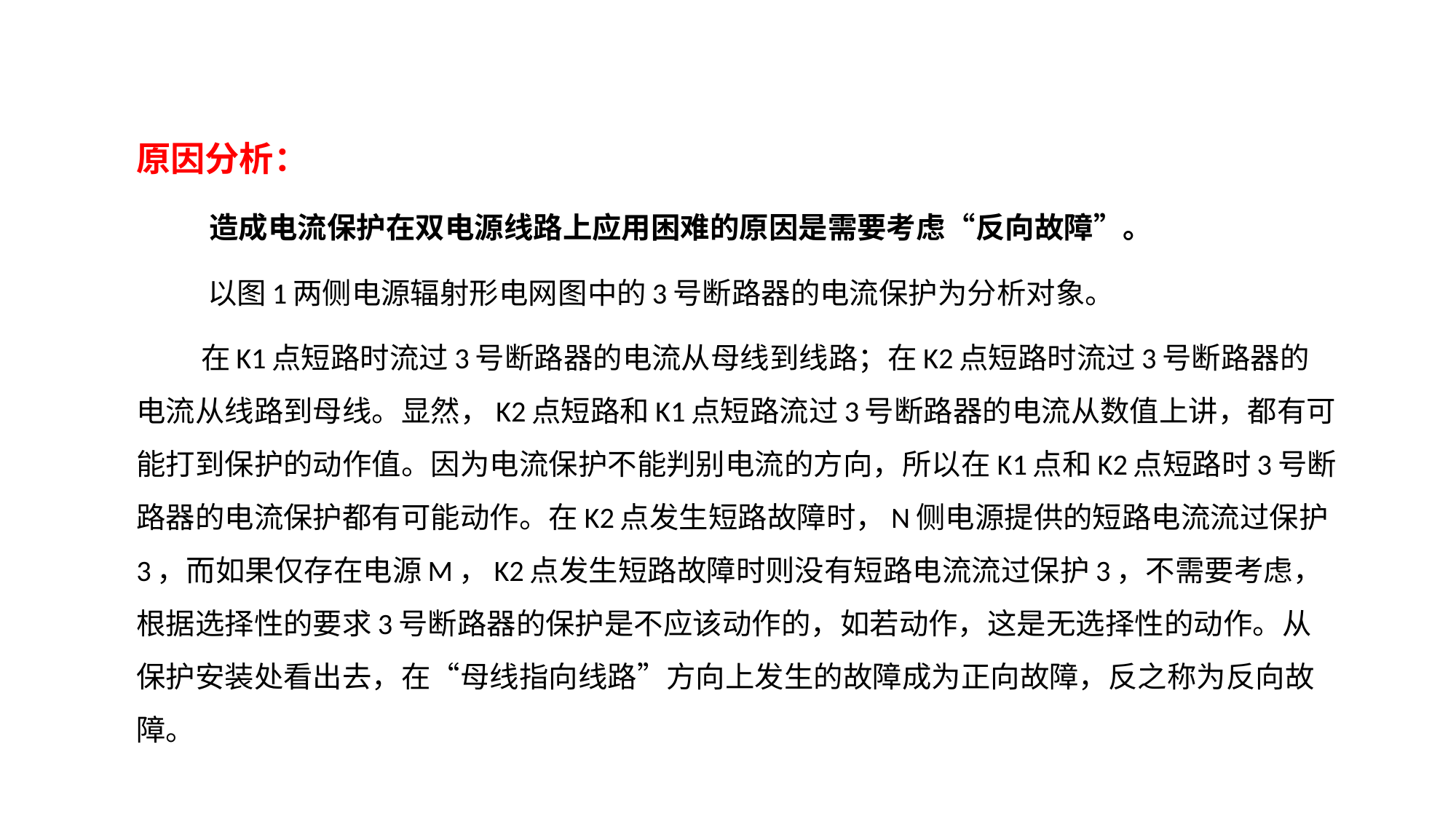

原因分析：
          造成电流保护在双电源线路上应用困难的原因是需要考虑“反向故障”。
          以图1两侧电源辐射形电网图中的3号断路器的电流保护为分析对象。
         在K1点短路时流过3号断路器的电流从母线到线路；在K2点短路时流过3号断路器的电流从线路到母线。显然，K2点短路和K1点短路流过3号断路器的电流从数值上讲，都有可能打到保护的动作值。因为电流保护不能判别电流的方向，所以在K1点和K2点短路时3号断路器的电流保护都有可能动作。在K2点发生短路故障时，N侧电源提供的短路电流流过保护3，而如果仅存在电源M，K2点发生短路故障时则没有短路电流流过保护3，不需要考虑，根据选择性的要求3号断路器的保护是不应该动作的，如若动作，这是无选择性的动作。从保护安装处看出去，在“母线指向线路”方向上发生的故障成为正向故障，反之称为反向故障。